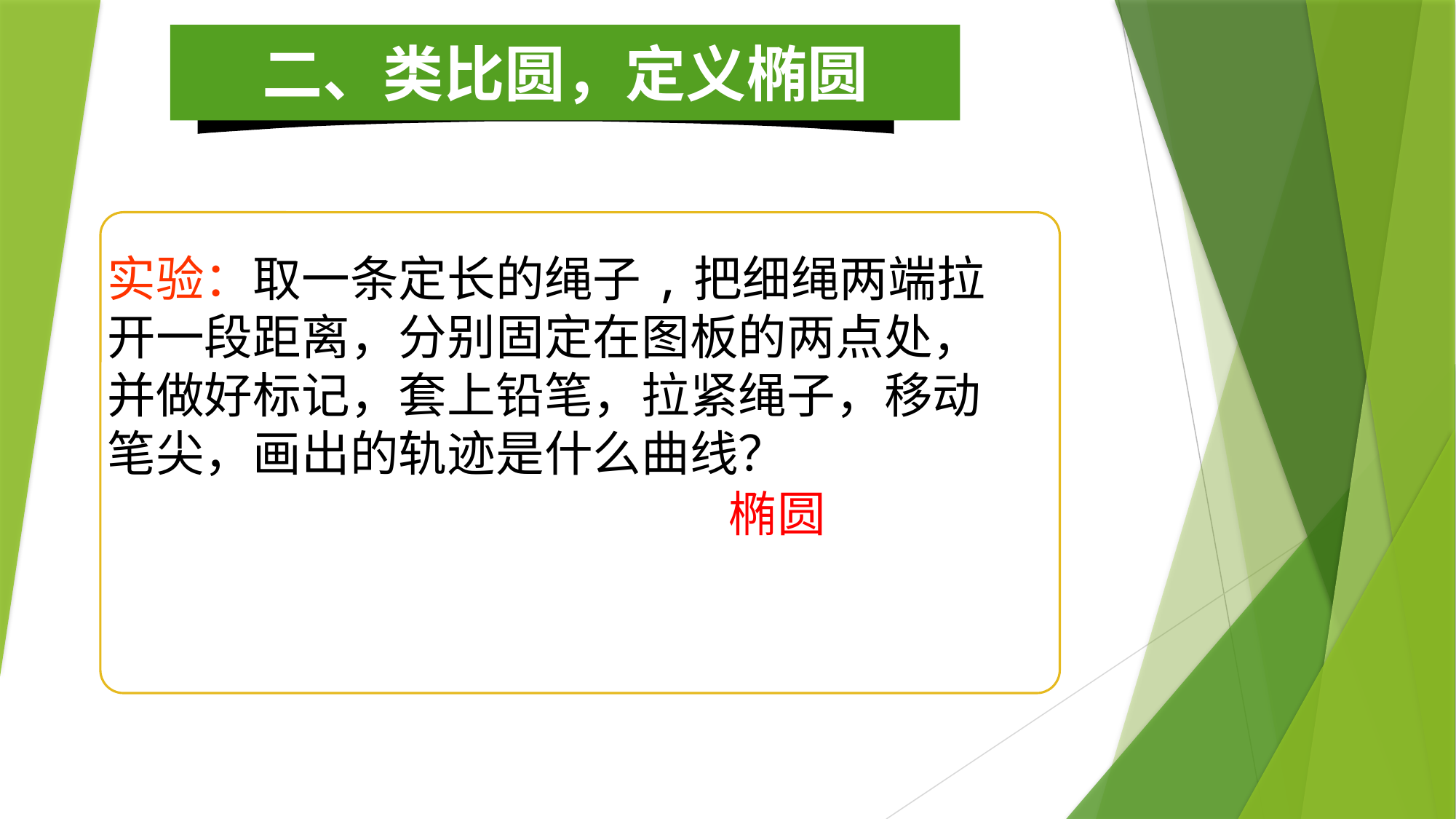

二、类比圆，定义椭圆

实验：取一条定长的绳子,把细绳两端拉开一段距离，分别固定在图板的两点处，并做好标记，套上铅笔，拉紧绳子，移动笔尖，画出的轨迹是什么曲线？
椭圆